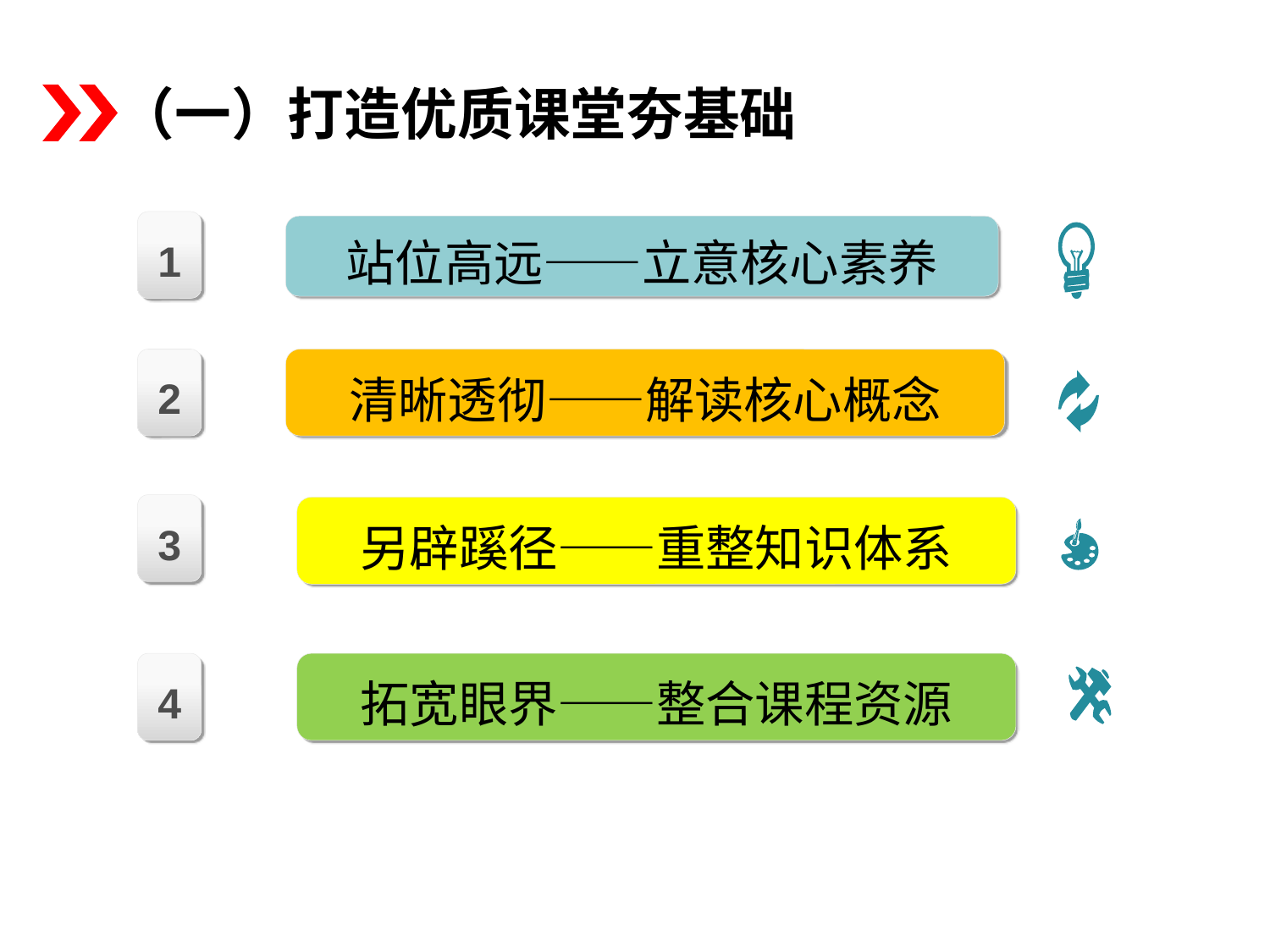

（一）打造优质课堂夯基础

1
站位高远——立意核心素养

2
清晰透彻——解读核心概念

3
另辟蹊径——重整知识体系

4
拓宽眼界——整合课程资源